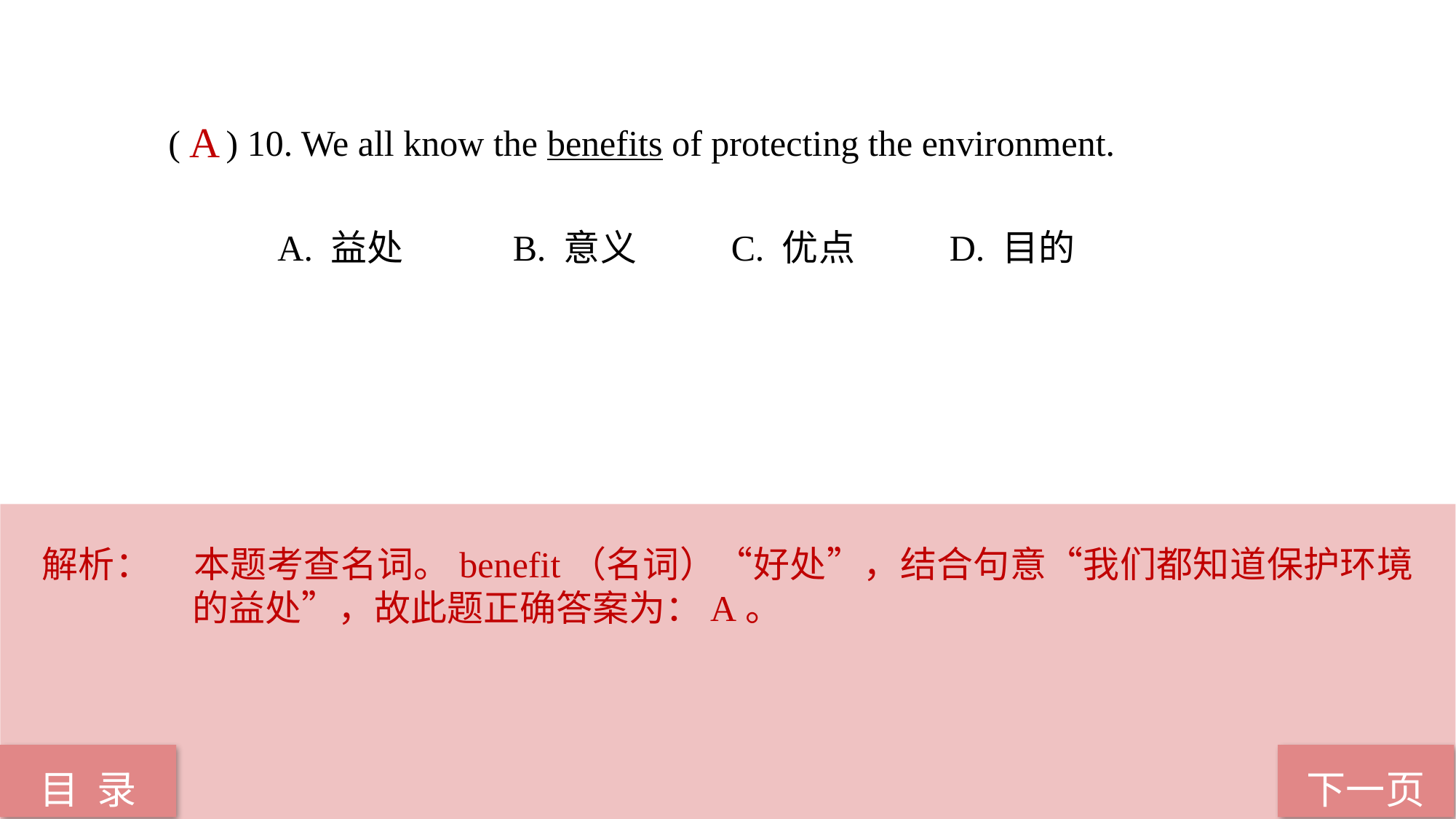

(     ) 10. We all know the benefits of protecting the environment.

	A. 益处	 B. 意义	 C. 优点	 D. 目的
A
解析：	本题考查名词。benefit（名词）“好处”，结合句意“我们都知道保护环境的益处”，故此题正确答案为：A。